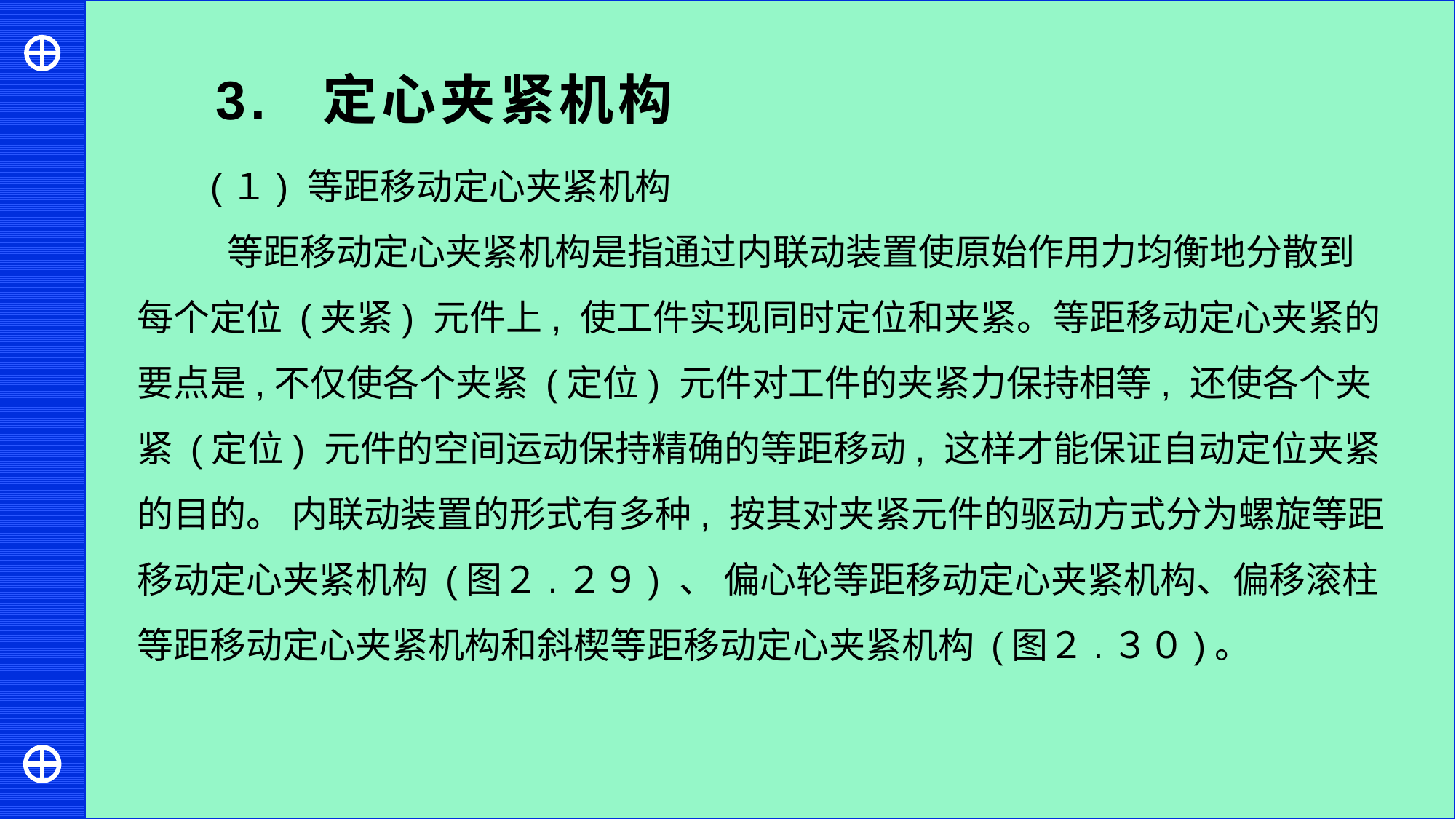

3.  定心夹紧机构
(１) 等距移动定心夹紧机构
 等距移动定心夹紧机构是指通过内联动装置使原始作用力均衡地分散到每个定位 (夹紧) 元件上, 使工件实现同时定位和夹紧。等距移动定心夹紧的要点是,不仅使各个夹紧 (定位) 元件对工件的夹紧力保持相等, 还使各个夹紧 (定位) 元件的空间运动保持精确的等距移动, 这样才能保证自动定位夹紧的目的。 内联动装置的形式有多种, 按其对夹紧元件的驱动方式分为螺旋等距移动定心夹紧机构 (图２.２９) 、 偏心轮等距移动定心夹紧机构、偏移滚柱等距移动定心夹紧机构和斜楔等距移动定心夹紧机构 (图２.３０)。